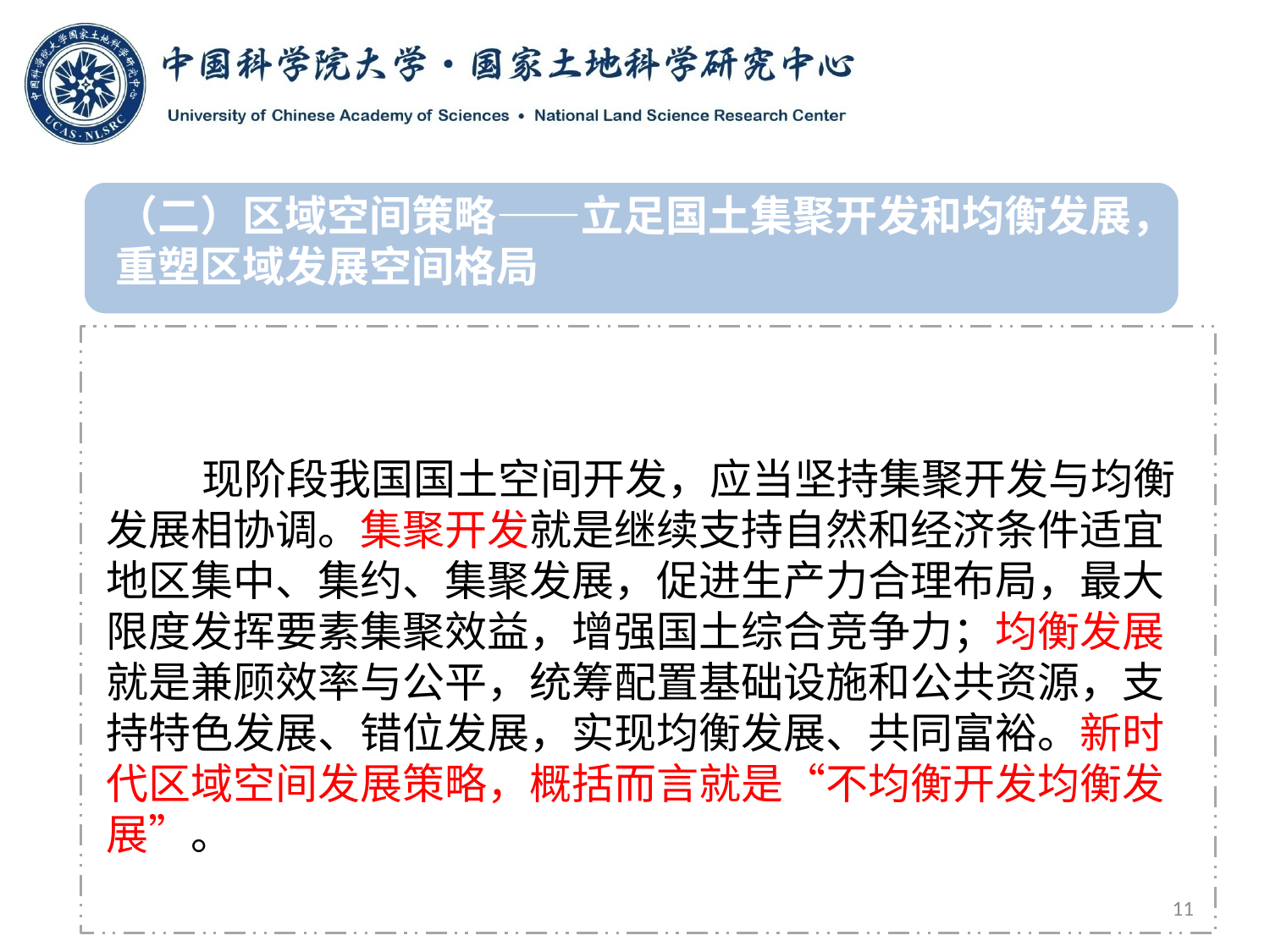

（二）区域空间策略——立足国土集聚开发和均衡发展，重塑区域发展空间格局

         现阶段我国国土空间开发，应当坚持集聚开发与均衡发展相协调。集聚开发就是继续支持自然和经济条件适宜地区集中、集约、集聚发展，促进生产力合理布局，最大限度发挥要素集聚效益，增强国土综合竞争力；均衡发展就是兼顾效率与公平，统筹配置基础设施和公共资源，支持特色发展、错位发展，实现均衡发展、共同富裕。新时代区域空间发展策略，概括而言就是“不均衡开发均衡发展”。
11